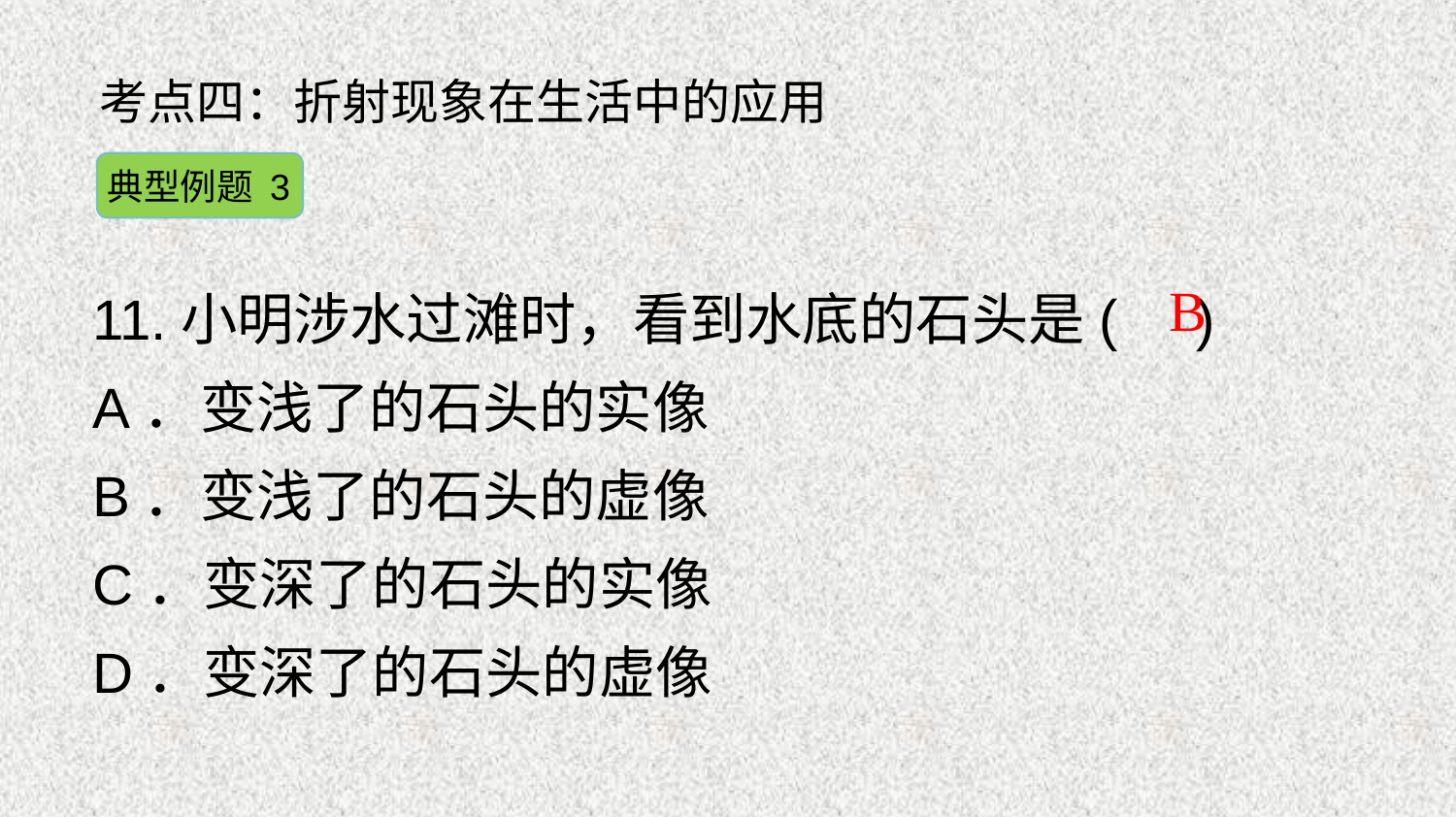

考点四：折射现象在生活中的应用
典型例题 3
11.小明涉水过滩时，看到水底的石头是(     )
A．变浅了的石头的实像
B．变浅了的石头的虚像
C．变深了的石头的实像
D．变深了的石头的虚像
B